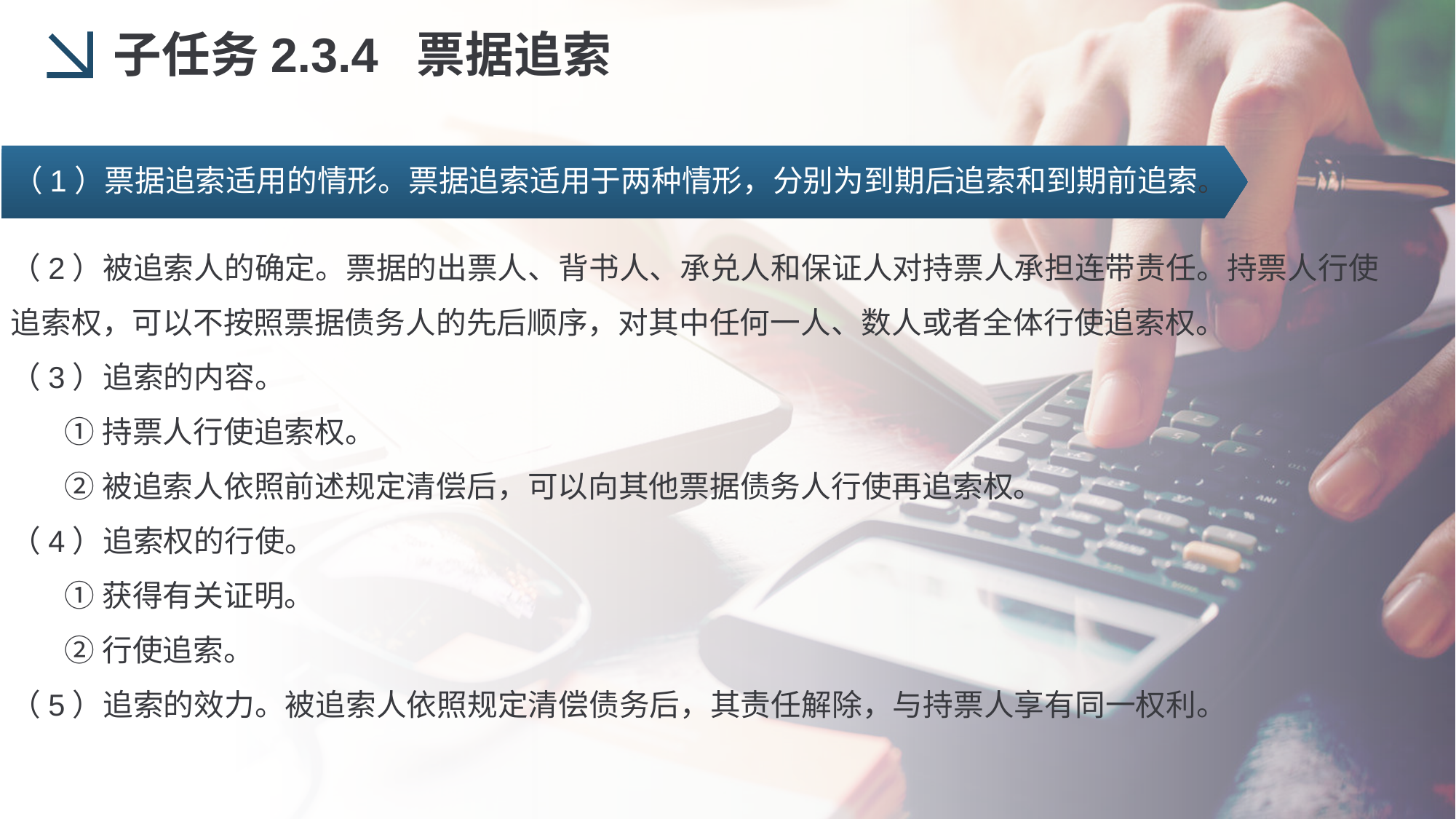

子任务2.3.4  票据追索

（1）票据追索适用的情形。票据追索适用于两种情形，分别为到期后追索和到期前追索。
（2）被追索人的确定。票据的出票人、背书人、承兑人和保证人对持票人承担连带责任。持票人行使追索权，可以不按照票据债务人的先后顺序，对其中任何一人、数人或者全体行使追索权。
（3）追索的内容。
        ①持票人行使追索权。
        ②被追索人依照前述规定清偿后，可以向其他票据债务人行使再追索权。
（4）追索权的行使。
        ①获得有关证明。
        ②行使追索。
（5）追索的效力。被追索人依照规定清偿债务后，其责任解除，与持票人享有同一权利。